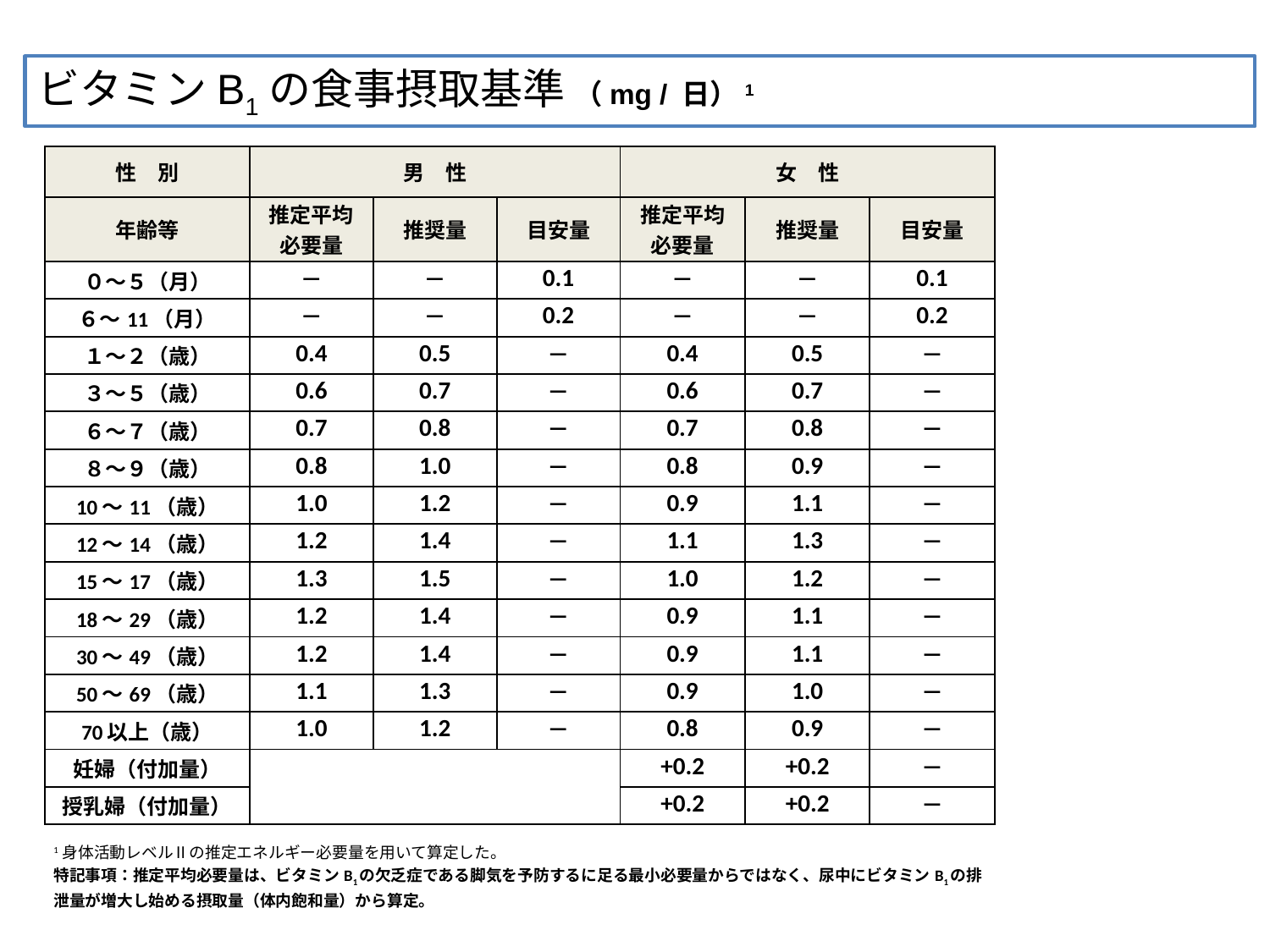

ビタミンB1の食事摂取基準 （mg / 日）1
| 性　別 | 男　性 |  |  | 女　性 |  |  |
| --- | --- | --- | --- | --- | --- | --- |
| 年齢等 | 推定平均 必要量 | 推奨量 | 目安量 | 推定平均 必要量 | 推奨量 | 目安量 |
| ０～５（月） | ― | ― | 0.1 | ― | ― | 0.1 |
| ６～11（月） | ― | ― | 0.2 | ― | ― | 0.2 |
| １～２（歳） | 0.4 | 0.5 | ― | 0.4 | 0.5 | ― |
| ３～５（歳） | 0.6 | 0.7 | ― | 0.6 | 0.7 | ― |
| ６～７（歳） | 0.7 | 0.8 | ― | 0.7 | 0.8 | ― |
| ８～９（歳） | 0.8 | 1.0 | ― | 0.8 | 0.9 | ― |
| 10～11（歳） | 1.0 | 1.2 | ― | 0.9 | 1.1 | ― |
| 12～14（歳） | 1.2 | 1.4 | ― | 1.1 | 1.3 | ― |
| 15～17（歳） | 1.3 | 1.5 | ― | 1.0 | 1.2 | ― |
| 18～29（歳） | 1.2 | 1.4 | ― | 0.9 | 1.1 | ― |
| 30～49（歳） | 1.2 | 1.4 | ― | 0.9 | 1.1 | ― |
| 50～69（歳） | 1.1 | 1.3 | ― | 0.9 | 1.0 | ― |
| 70以上（歳） | 1.0 | 1.2 | ― | 0.8 | 0.9 | ― |
| 妊婦（付加量） |  |  |  | +0.2 | +0.2 | ― |
| 授乳婦（付加量） |  |  |  | +0.2 | +0.2 | ― |
| 1 身体活動レベルⅡの推定エネルギー必要量を用いて算定した。 特記事項：推定平均必要量は、ビタミンB1の欠乏症である脚気を予防するに足る最小必要量からではなく、尿中にビタミンB1の排泄量が増大し始める摂取量（体内飽和量）から算定。 |  |  |  |  |  |  |